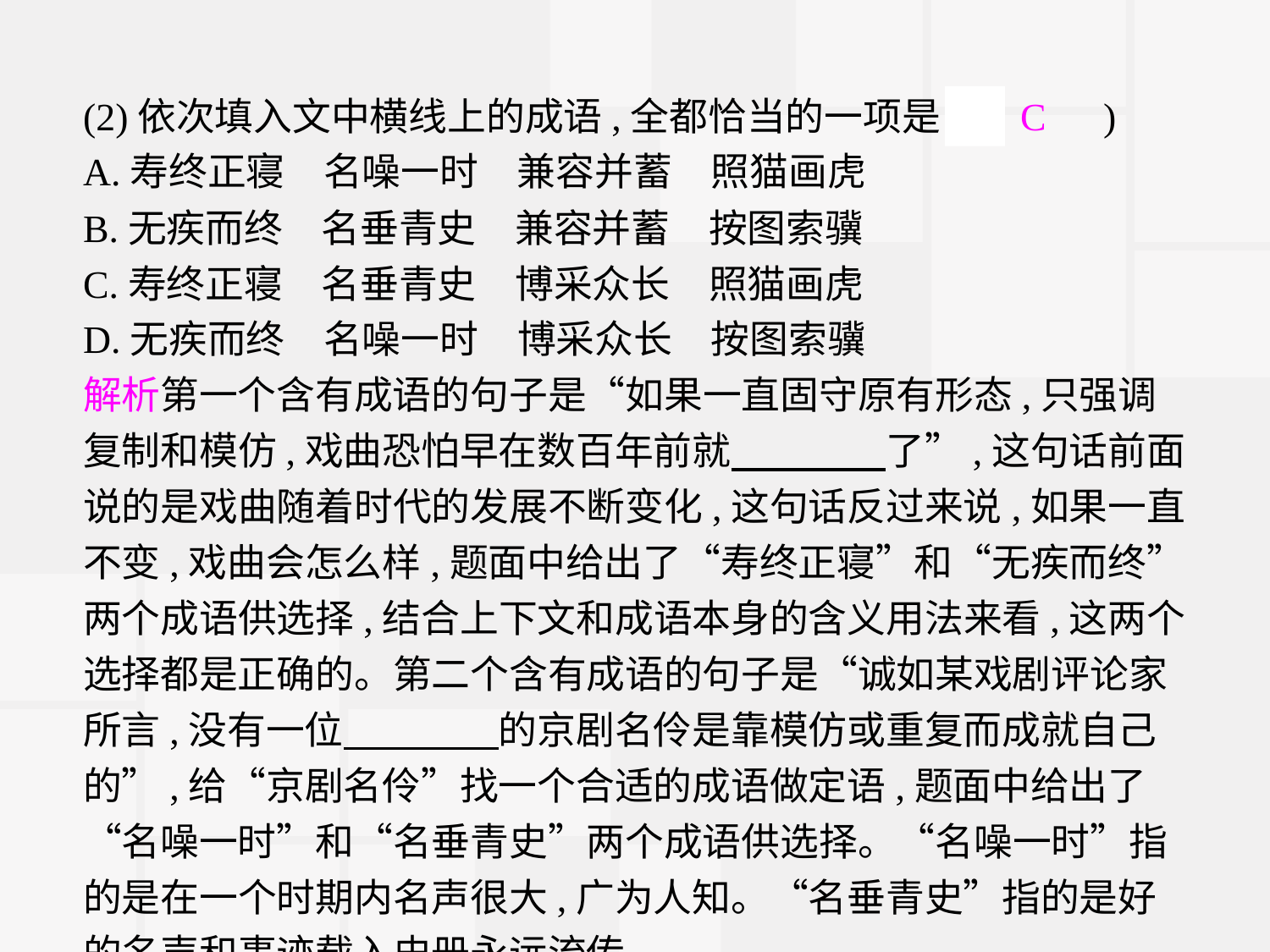

(2)依次填入文中横线上的成语,全都恰当的一项是(　C　)
A.寿终正寝　名噪一时　兼容并蓄　照猫画虎
B.无疾而终　名垂青史　兼容并蓄　按图索骥
C.寿终正寝　名垂青史　博采众长　照猫画虎
D.无疾而终　名噪一时　博采众长　按图索骥
解析第一个含有成语的句子是“如果一直固守原有形态,只强调复制和模仿,戏曲恐怕早在数百年前就　　　　了”,这句话前面说的是戏曲随着时代的发展不断变化,这句话反过来说,如果一直不变,戏曲会怎么样,题面中给出了“寿终正寝”和“无疾而终”两个成语供选择,结合上下文和成语本身的含义用法来看,这两个选择都是正确的。第二个含有成语的句子是“诚如某戏剧评论家所言,没有一位　　　　的京剧名伶是靠模仿或重复而成就自己的”,给“京剧名伶”找一个合适的成语做定语,题面中给出了“名噪一时”和“名垂青史”两个成语供选择。“名噪一时”指的是在一个时期内名声很大,广为人知。“名垂青史”指的是好的名声和事迹载入史册永远流传。